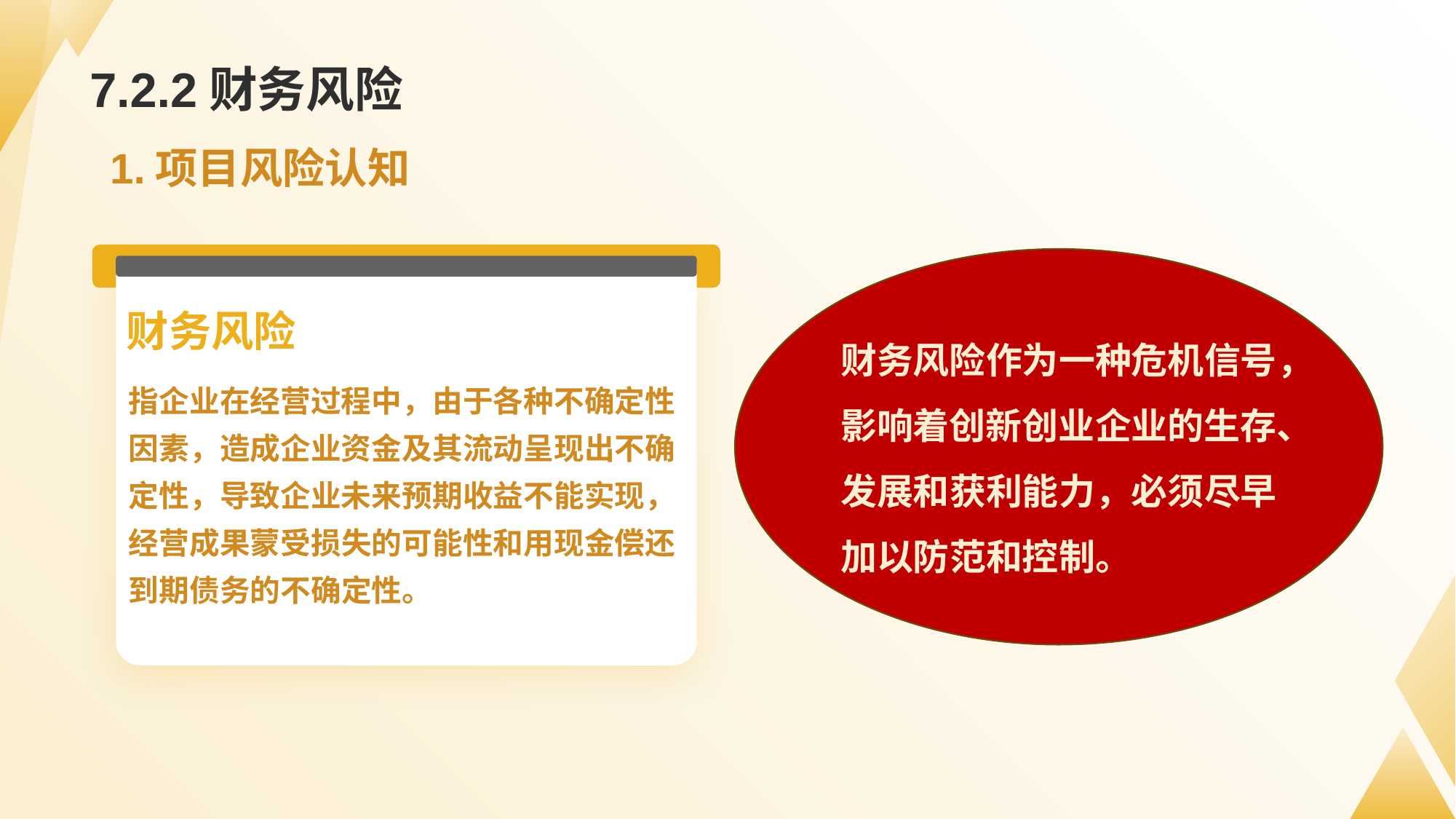

# 7.2.2财务风险
1.项目风险认知

财务风险
指企业在经营过程中，由于各种不确定性因素，造成企业资金及其流动呈现出不确定性，导致企业未来预期收益不能实现，经营成果蒙受损失的可能性和用现金偿还到期债务的不确定性。
财务风险作为一种危机信号，影响着创新创业企业的生存、发展和获利能力，必须尽早加以防范和控制。